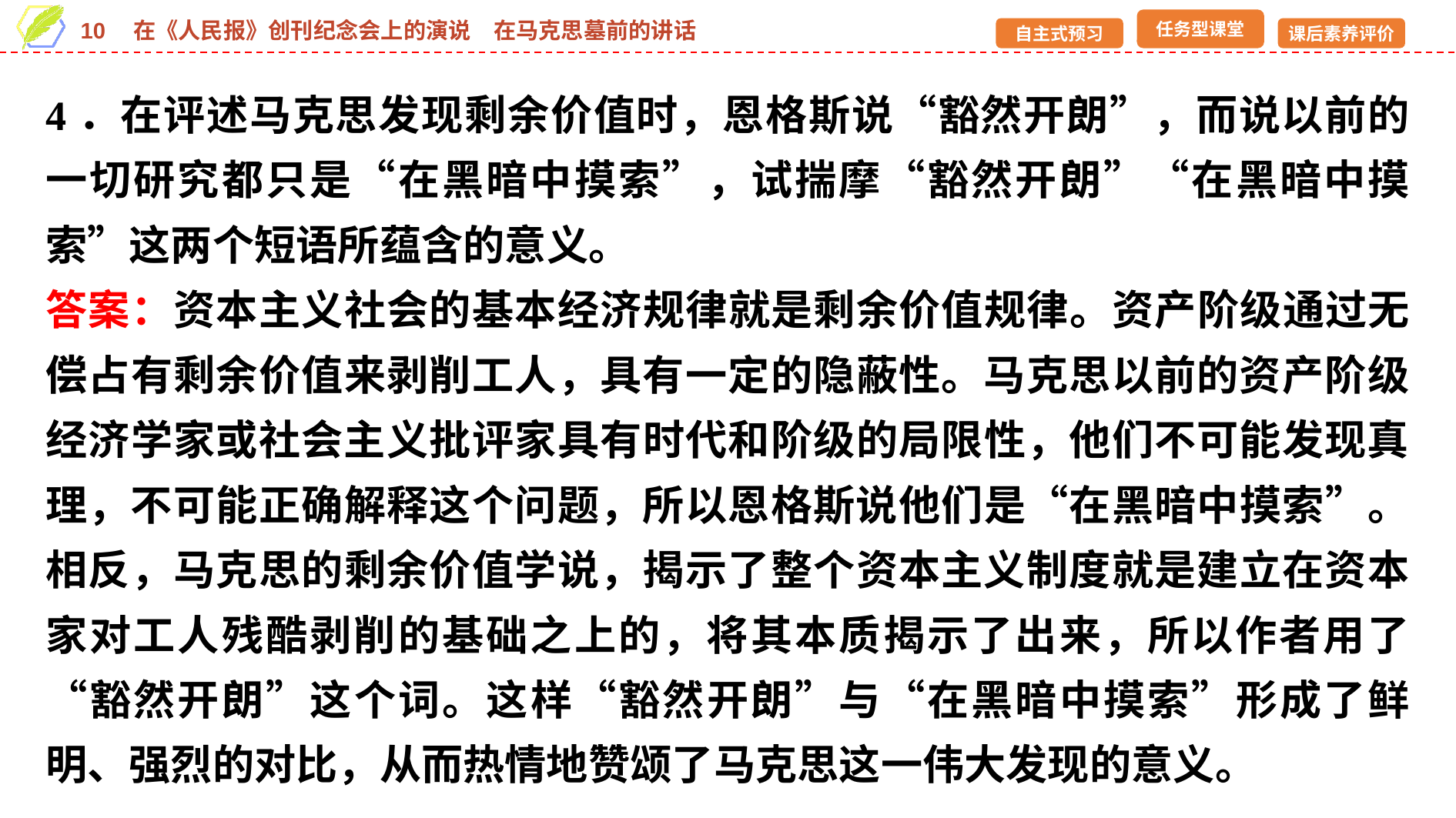

4．在评述马克思发现剩余价值时，恩格斯说“豁然开朗”，而说以前的一切研究都只是“在黑暗中摸索”，试揣摩“豁然开朗”“在黑暗中摸索”这两个短语所蕴含的意义。
答案：资本主义社会的基本经济规律就是剩余价值规律。资产阶级通过无偿占有剩余价值来剥削工人，具有一定的隐蔽性。马克思以前的资产阶级经济学家或社会主义批评家具有时代和阶级的局限性，他们不可能发现真理，不可能正确解释这个问题，所以恩格斯说他们是“在黑暗中摸索”。相反，马克思的剩余价值学说，揭示了整个资本主义制度就是建立在资本家对工人残酷剥削的基础之上的，将其本质揭示了出来，所以作者用了“豁然开朗”这个词。这样“豁然开朗”与“在黑暗中摸索”形成了鲜明、强烈的对比，从而热情地赞颂了马克思这一伟大发现的意义。